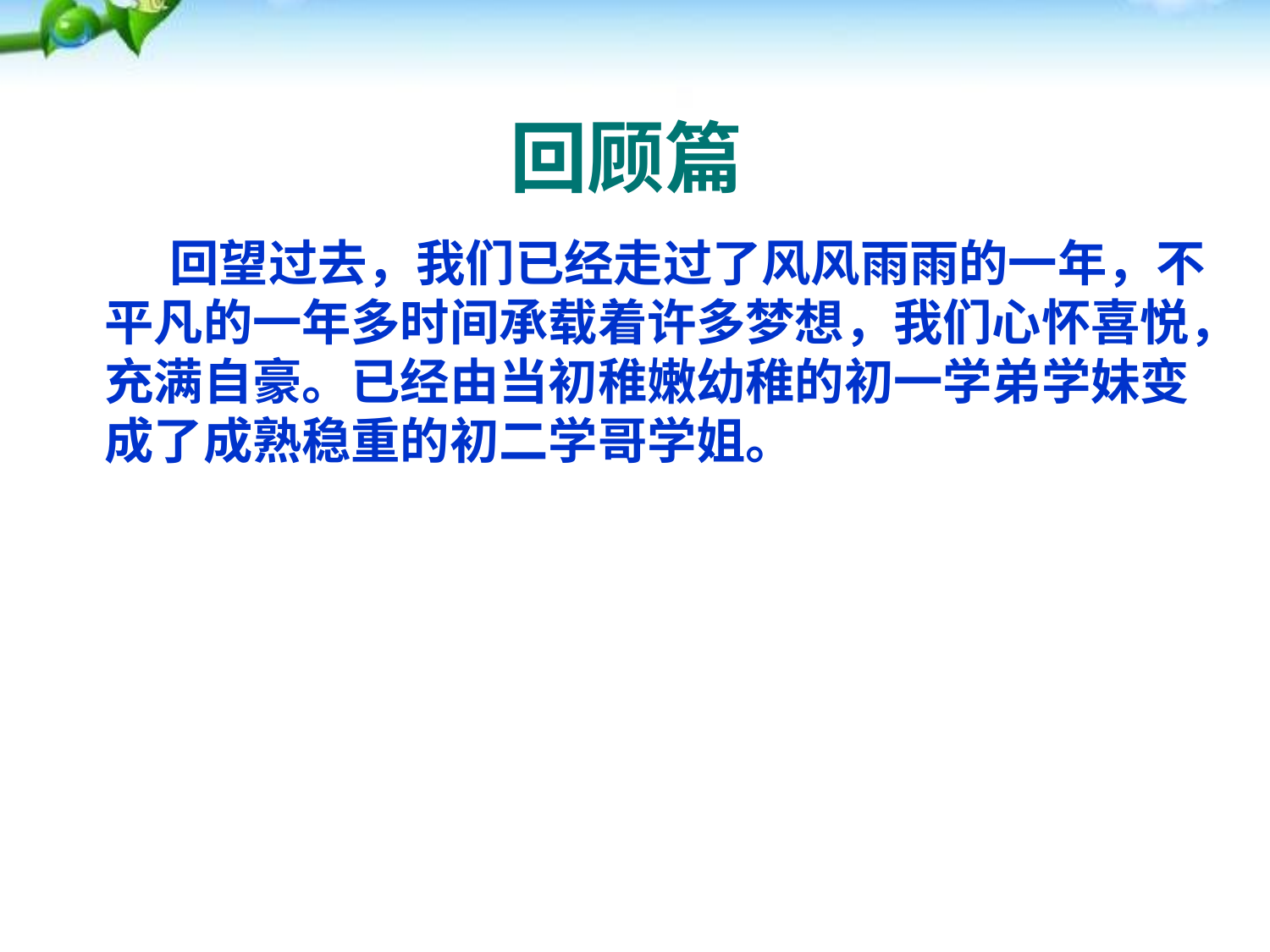

# 回顾篇

         回望过去，我们已经走过了风风雨雨的一年，不平凡的一年多时间承载着许多梦想，我们心怀喜悦，充满自豪。已经由当初稚嫩幼稚的初一学弟学妹变成了成熟稳重的初二学哥学姐。